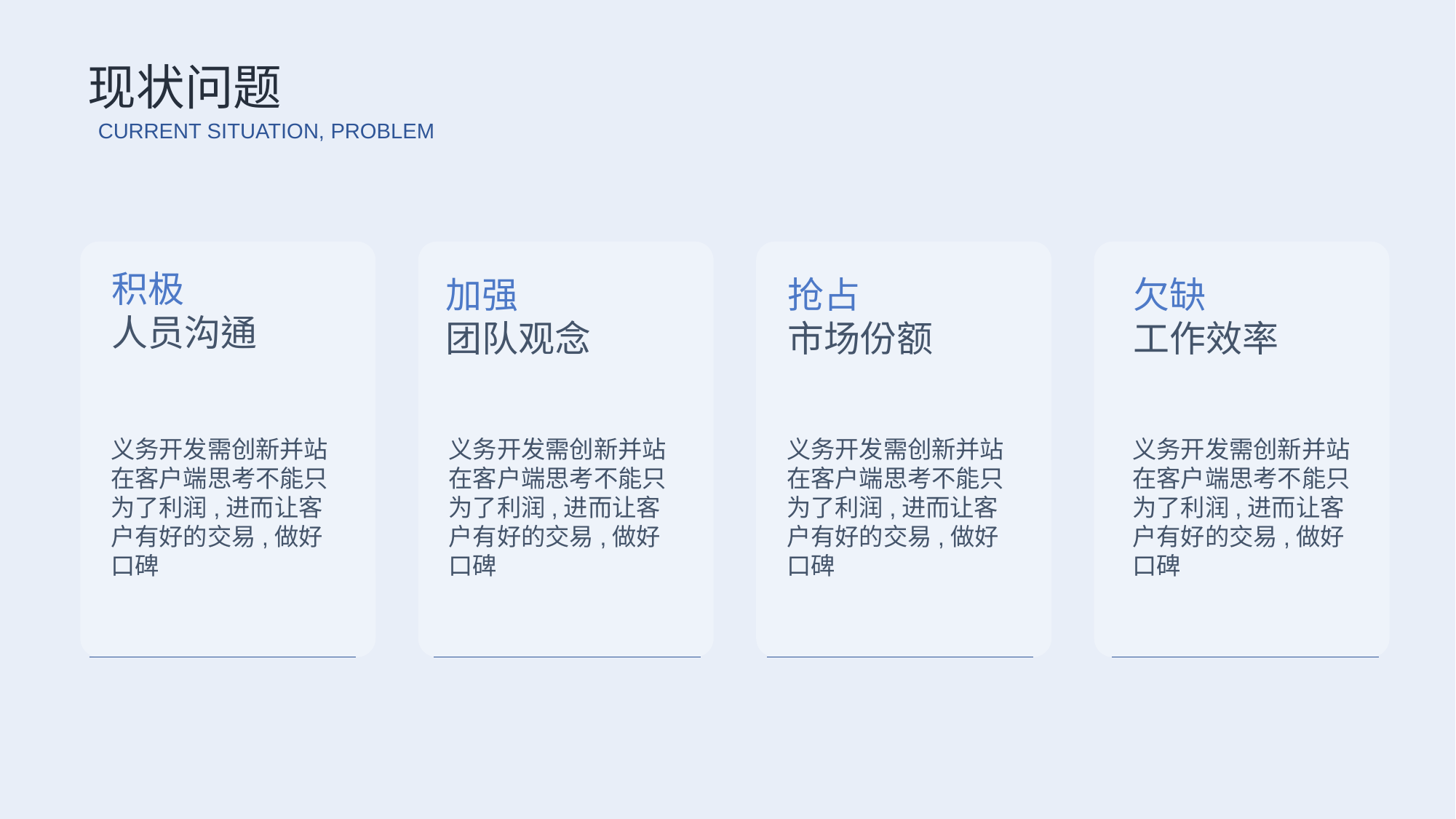

现状问题
CURRENT SITUATION, PROBLEM

积极
人员沟通
义务开发需创新并站在客户端思考不能只为了利润,进而让客户有好的交易,做好口碑
加强
团队观念
义务开发需创新并站在客户端思考不能只为了利润,进而让客户有好的交易,做好口碑
抢占
市场份额
义务开发需创新并站在客户端思考不能只为了利润,进而让客户有好的交易,做好口碑
欠缺
工作效率
义务开发需创新并站在客户端思考不能只为了利润,进而让客户有好的交易,做好口碑